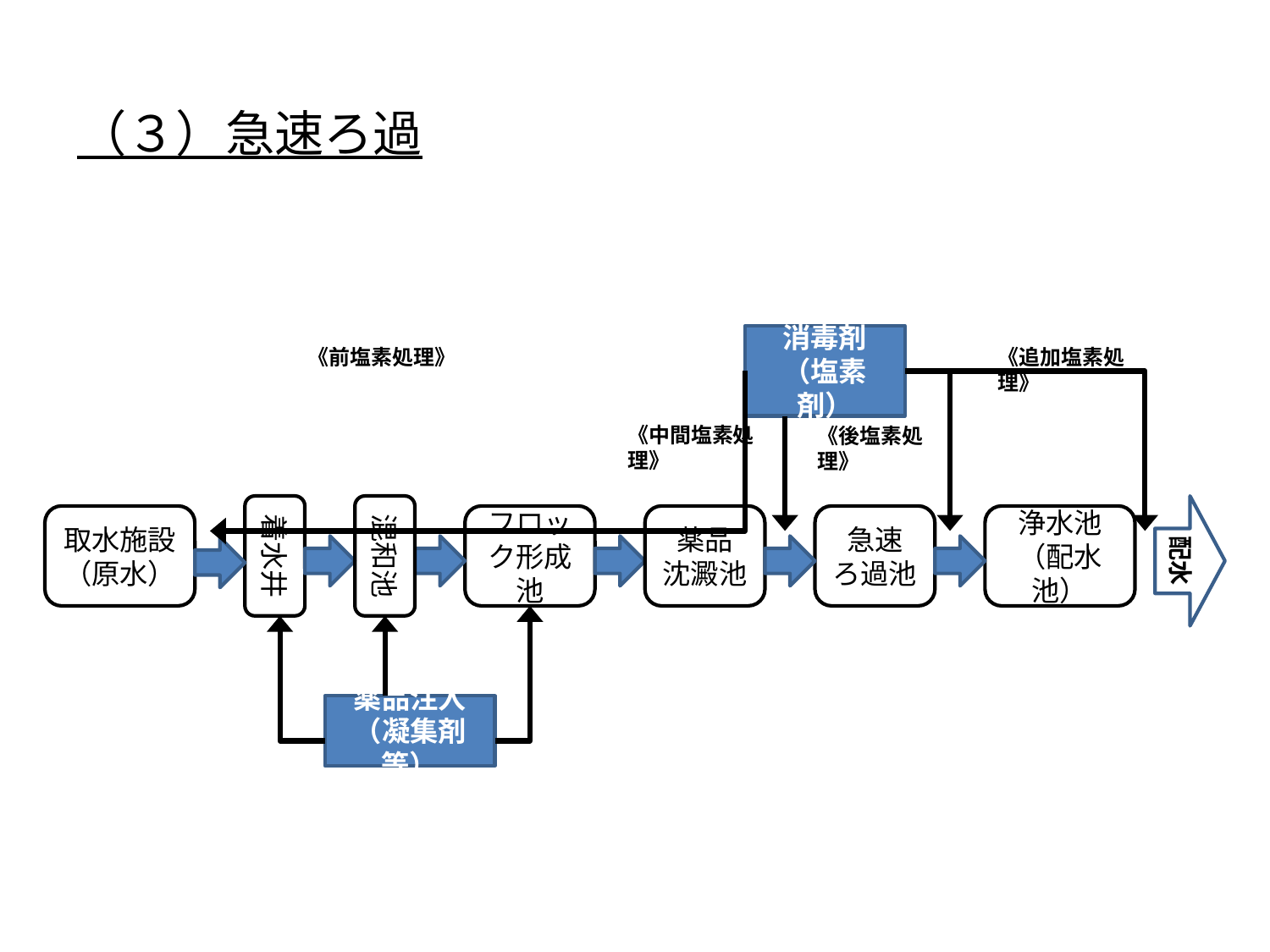

（３）急速ろ過
消毒剤
（塩素剤）
《前塩素処理》
《追加塩素処理》
《中間塩素処理》
《後塩素処理》
着水井
混和池
配水
取水施設
（原水）
フロック形成池
薬品
沈澱池
急速
ろ過池
浄水池
（配水池）

薬品注入
（凝集剤等）